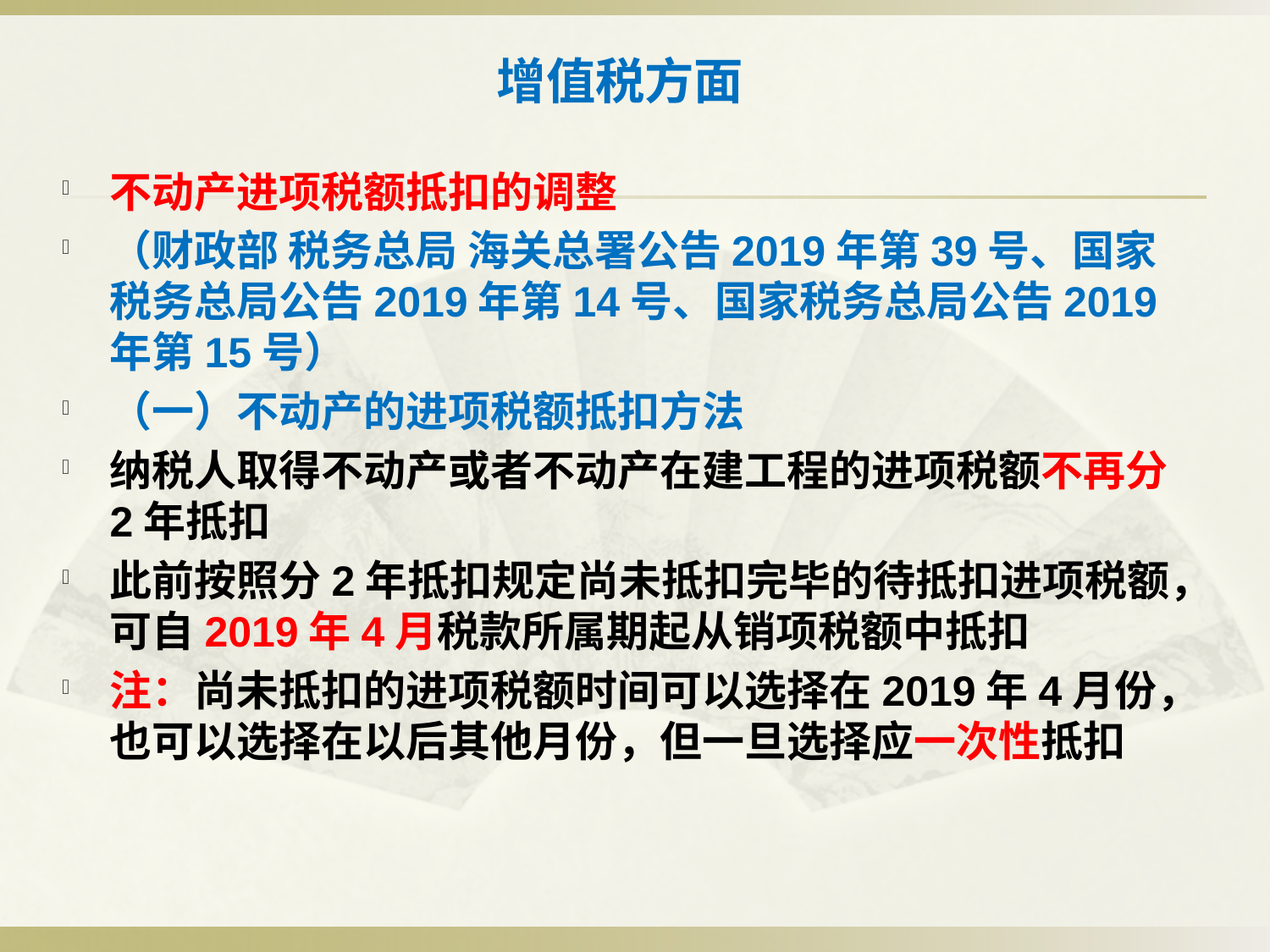

# 增值税方面
不动产进项税额抵扣的调整
（财政部 税务总局 海关总署公告2019年第39号、国家税务总局公告2019年第14号、国家税务总局公告2019年第15号）
（一）不动产的进项税额抵扣方法
纳税人取得不动产或者不动产在建工程的进项税额不再分2年抵扣
此前按照分2年抵扣规定尚未抵扣完毕的待抵扣进项税额，可自2019年4月税款所属期起从销项税额中抵扣
注：尚未抵扣的进项税额时间可以选择在2019年4月份，也可以选择在以后其他月份，但一旦选择应一次性抵扣